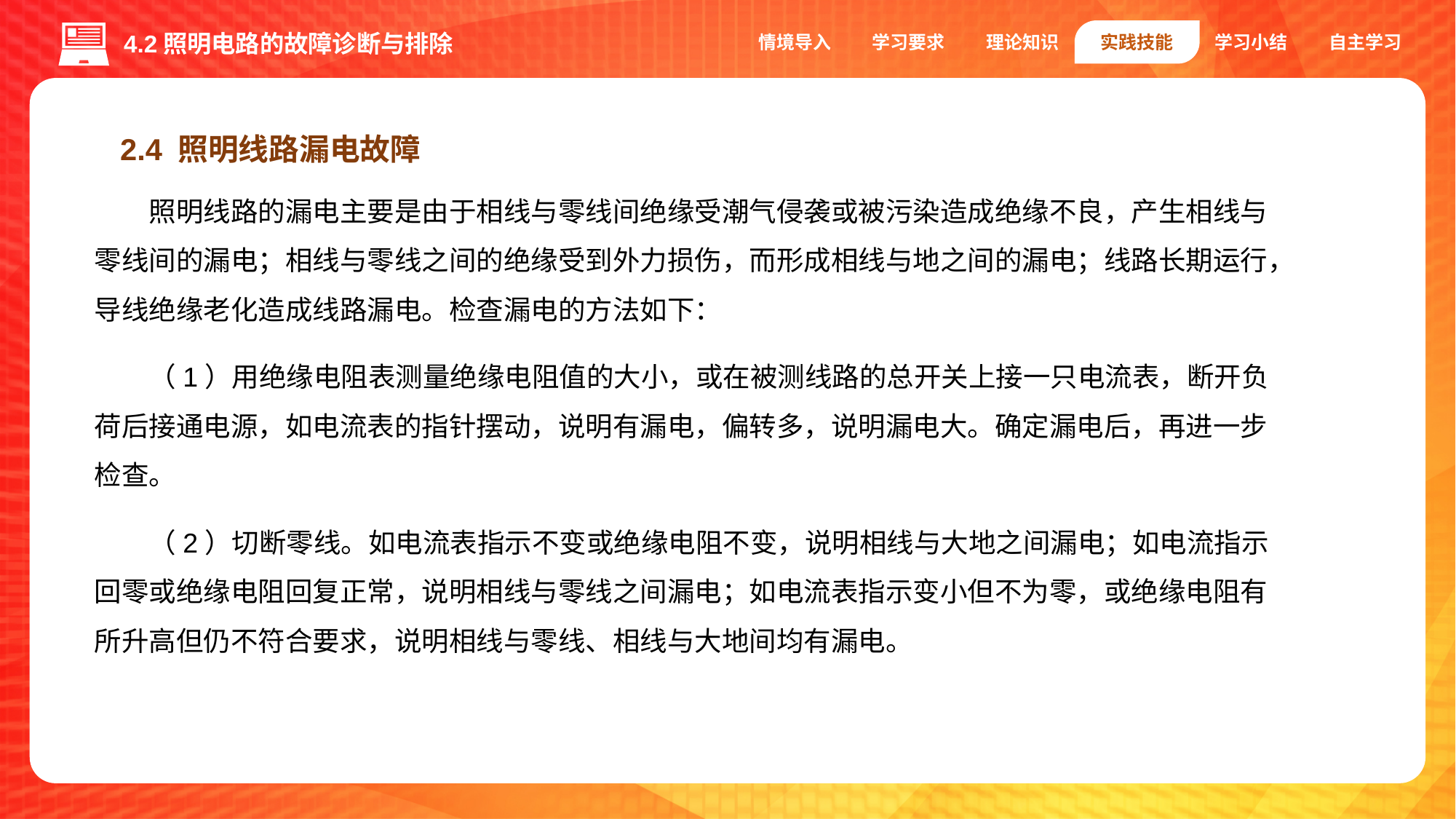

情境导入
学习要求
理论知识
实践技能
学习小结
自主学习

4.2照明电路的故障诊断与排除
2.4 照明线路漏电故障
照明线路的漏电主要是由于相线与零线间绝缘受潮气侵袭或被污染造成绝缘不良，产生相线与零线间的漏电；相线与零线之间的绝缘受到外力损伤，而形成相线与地之间的漏电；线路长期运行，导线绝缘老化造成线路漏电。检查漏电的方法如下：
（1）用绝缘电阻表测量绝缘电阻值的大小，或在被测线路的总开关上接一只电流表，断开负荷后接通电源，如电流表的指针摆动，说明有漏电，偏转多，说明漏电大。确定漏电后，再进一步检查。
（2）切断零线。如电流表指示不变或绝缘电阻不变，说明相线与大地之间漏电；如电流指示回零或绝缘电阻回复正常，说明相线与零线之间漏电；如电流表指示变小但不为零，或绝缘电阻有所升高但仍不符合要求，说明相线与零线、相线与大地间均有漏电。